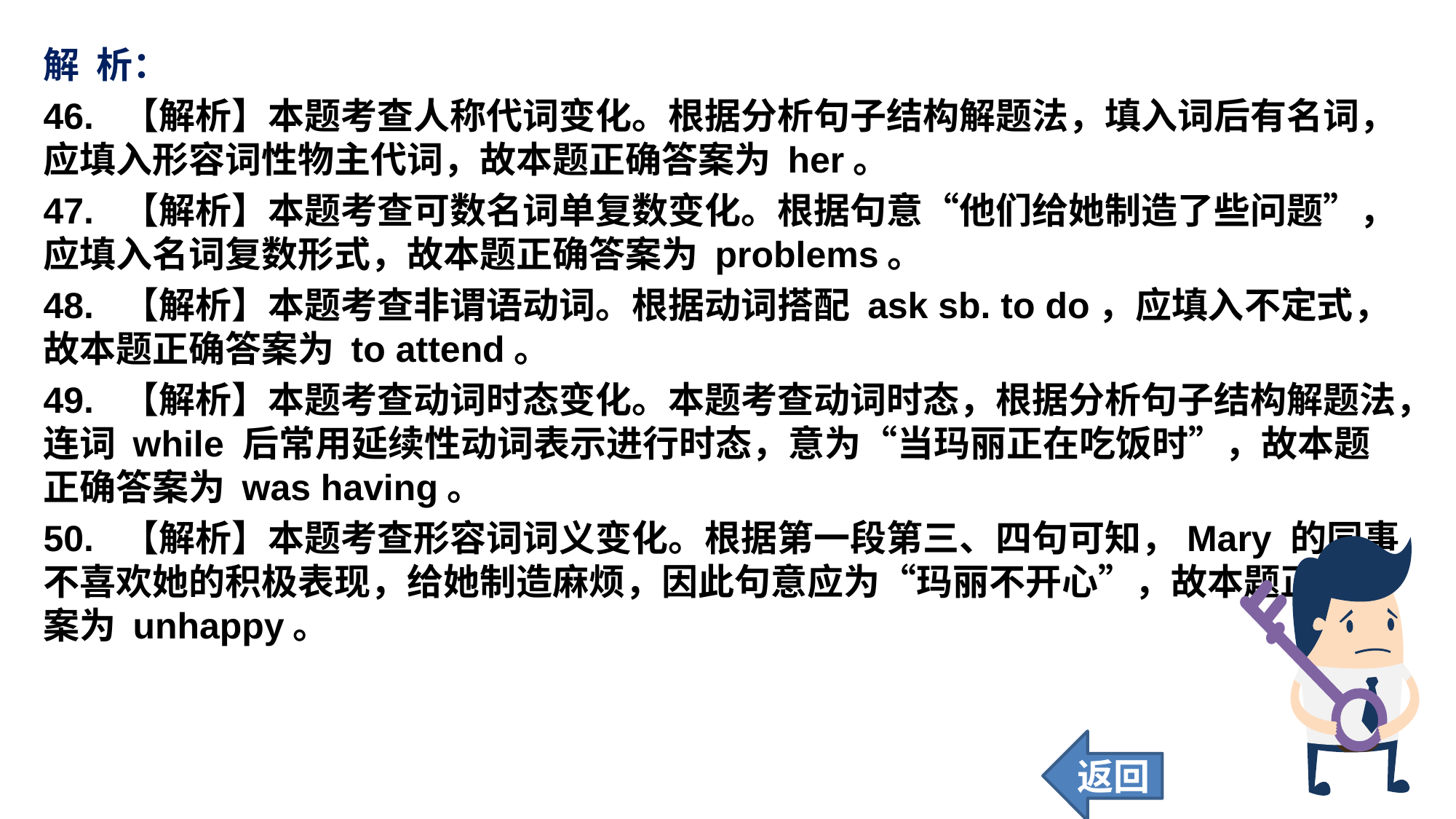

解  析：
46.  【解析】本题考查人称代词变化。根据分析句子结构解题法，填入词后有名词，应填入形容词性物主代词，故本题正确答案为 her。
47.  【解析】本题考查可数名词单复数变化。根据句意“他们给她制造了些问题”，应填入名词复数形式，故本题正确答案为 problems。
48.  【解析】本题考查非谓语动词。根据动词搭配 ask sb. to do，应填入不定式，故本题正确答案为 to attend。
49.  【解析】本题考查动词时态变化。本题考查动词时态，根据分析句子结构解题法，连词 while 后常用延续性动词表示进行时态，意为“当玛丽正在吃饭时”，故本题正确答案为 was having。
50.  【解析】本题考查形容词词义变化。根据第一段第三、四句可知，Mary 的同事不喜欢她的积极表现，给她制造麻烦，因此句意应为“玛丽不开心”，故本题正确答案为 unhappy。

返回
49